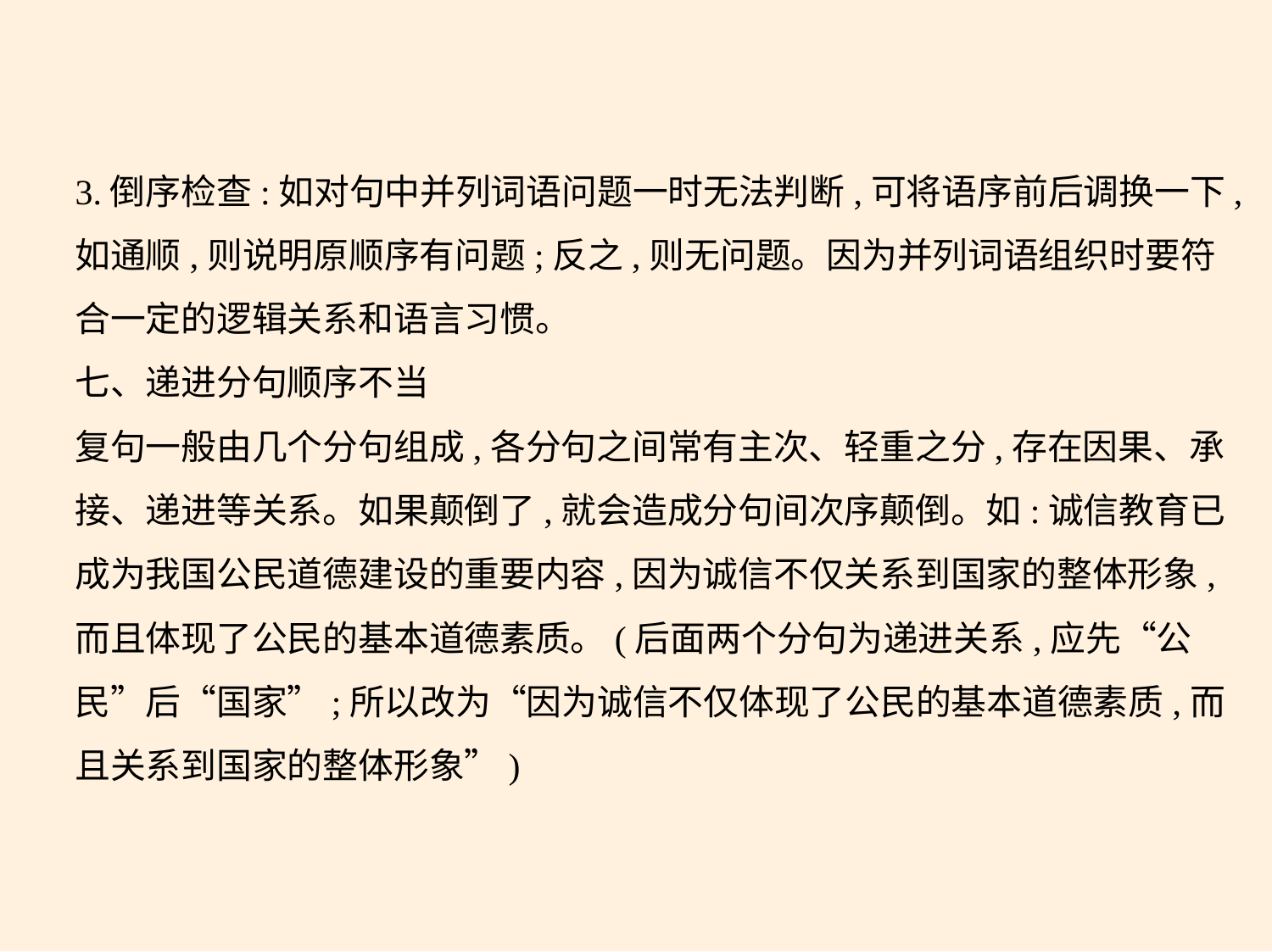

3.倒序检查:如对句中并列词语问题一时无法判断,可将语序前后调换一下,
如通顺,则说明原顺序有问题;反之,则无问题。因为并列词语组织时要符
合一定的逻辑关系和语言习惯。
七、递进分句顺序不当
复句一般由几个分句组成,各分句之间常有主次、轻重之分,存在因果、承
接、递进等关系。如果颠倒了,就会造成分句间次序颠倒。如:诚信教育已
成为我国公民道德建设的重要内容,因为诚信不仅关系到国家的整体形象,
而且体现了公民的基本道德素质。(后面两个分句为递进关系,应先“公
民”后“国家”;所以改为“因为诚信不仅体现了公民的基本道德素质,而
且关系到国家的整体形象”)